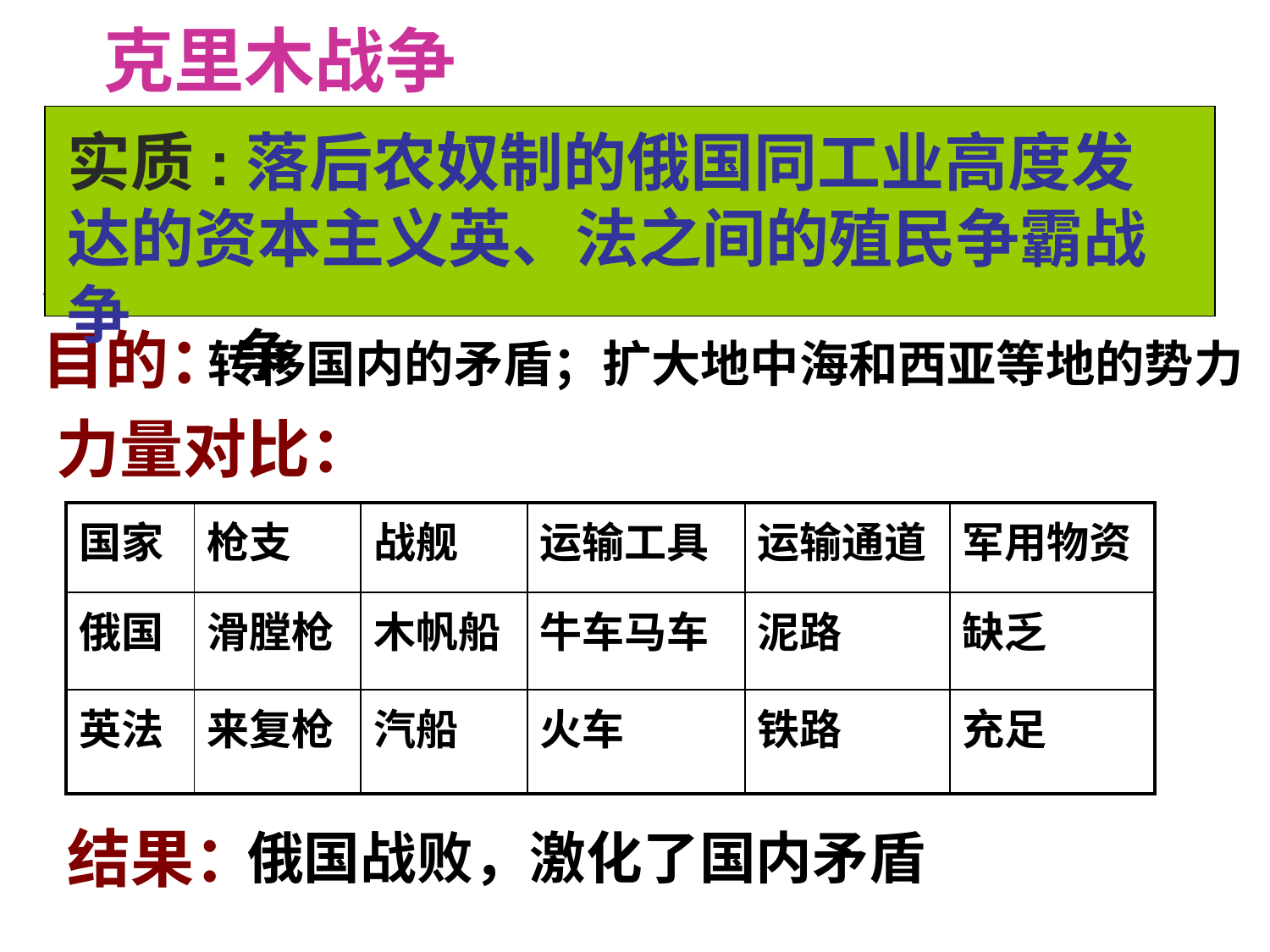

克里木战争

实质:落后农奴制的俄国同工业高度发达的资本主义英、法之间的殖民争霸战争
   时间：
 双方：
 目的：
  力量对比：
1853－1856
俄VS英、法、土——非正义的侵略战争
转移国内的矛盾；扩大地中海和西亚等地的势力

| 国家 | 枪支 | 战舰 | 运输工具 | 运输通道 | 军用物资 |
| --- | --- | --- | --- | --- | --- |
| 俄国 | 滑膛枪 | 木帆船 | 牛车马车 | 泥路 | 缺乏 |
| 英法 | 来复枪 | 汽船 | 火车 | 铁路 | 充足 |

 结果：

俄国战败，激化了国内矛盾